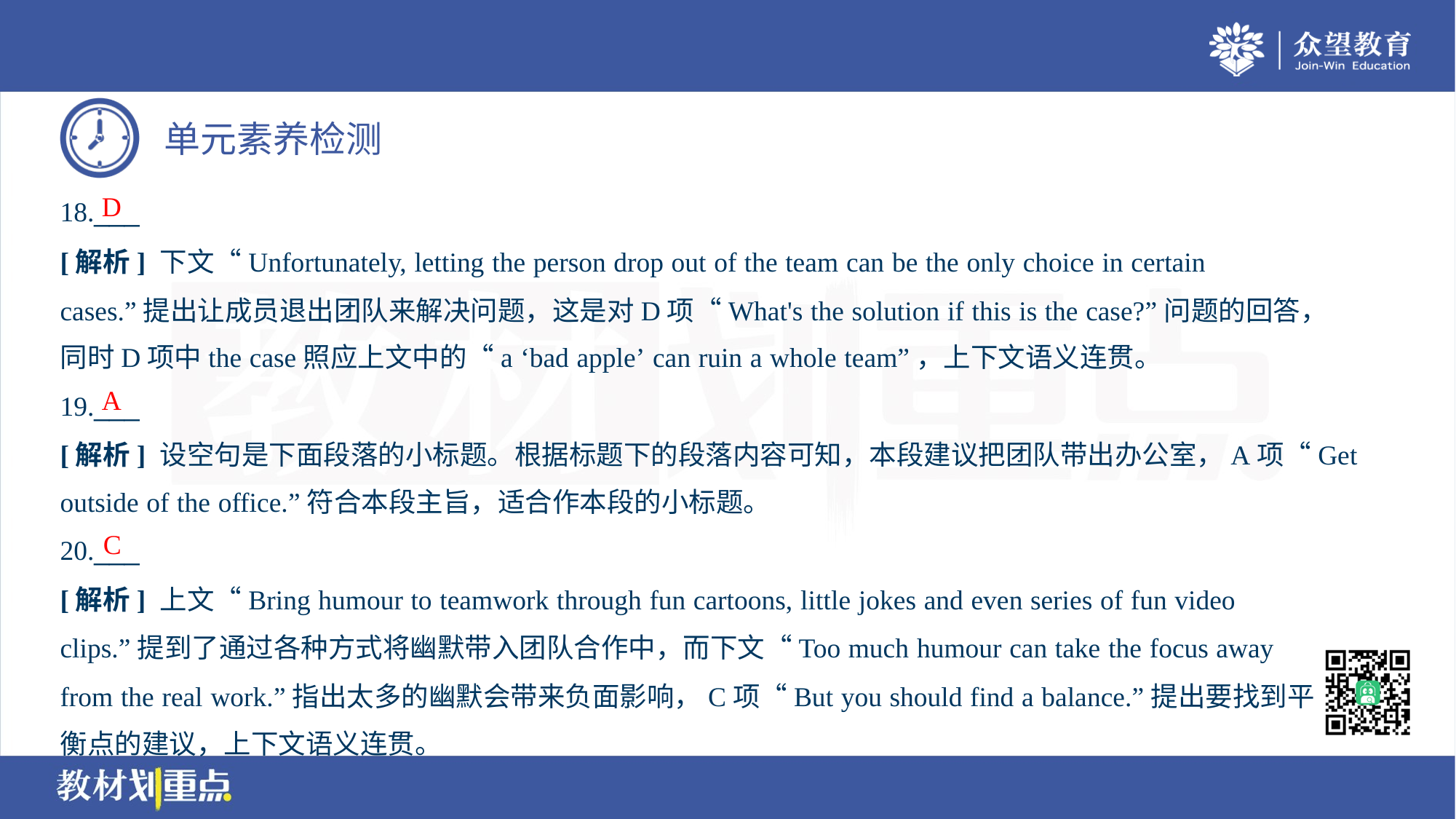

D
18.___
[解析] 下文“Unfortunately, letting the person drop out of the team can be the only choice in certain
cases.”提出让成员退出团队来解决问题，这是对D项“What's the solution if this is the case?”问题的回答，
同时D项中the case照应上文中的“a ‘bad apple’ can ruin a whole team”，上下文语义连贯。
A
19.___
[解析] 设空句是下面段落的小标题。根据标题下的段落内容可知，本段建议把团队带出办公室，A项“Get
outside of the office.”符合本段主旨，适合作本段的小标题。
C
20.___
[解析] 上文“Bring humour to teamwork through fun cartoons, little jokes and even series of fun video
clips.”提到了通过各种方式将幽默带入团队合作中，而下文“Too much humour can take the focus away
from the real work.”指出太多的幽默会带来负面影响，C项“But you should find a balance.”提出要找到平
衡点的建议，上下文语义连贯。